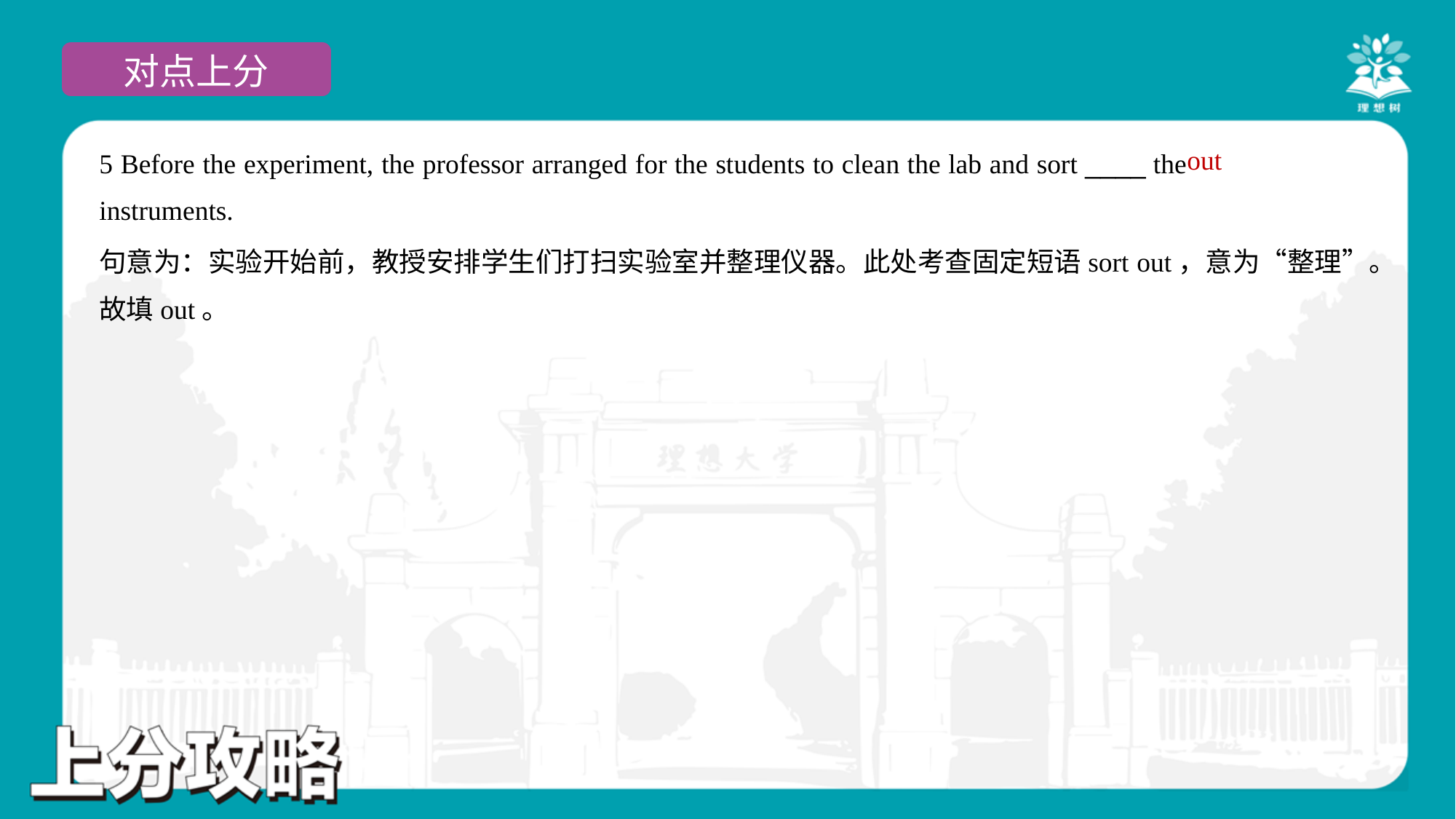

out
5 Before the experiment, the professor arranged for the students to clean the lab and sort ____ the
instruments.
句意为：实验开始前，教授安排学生们打扫实验室并整理仪器。此处考查固定短语sort out，意为“整理”。
故填out。